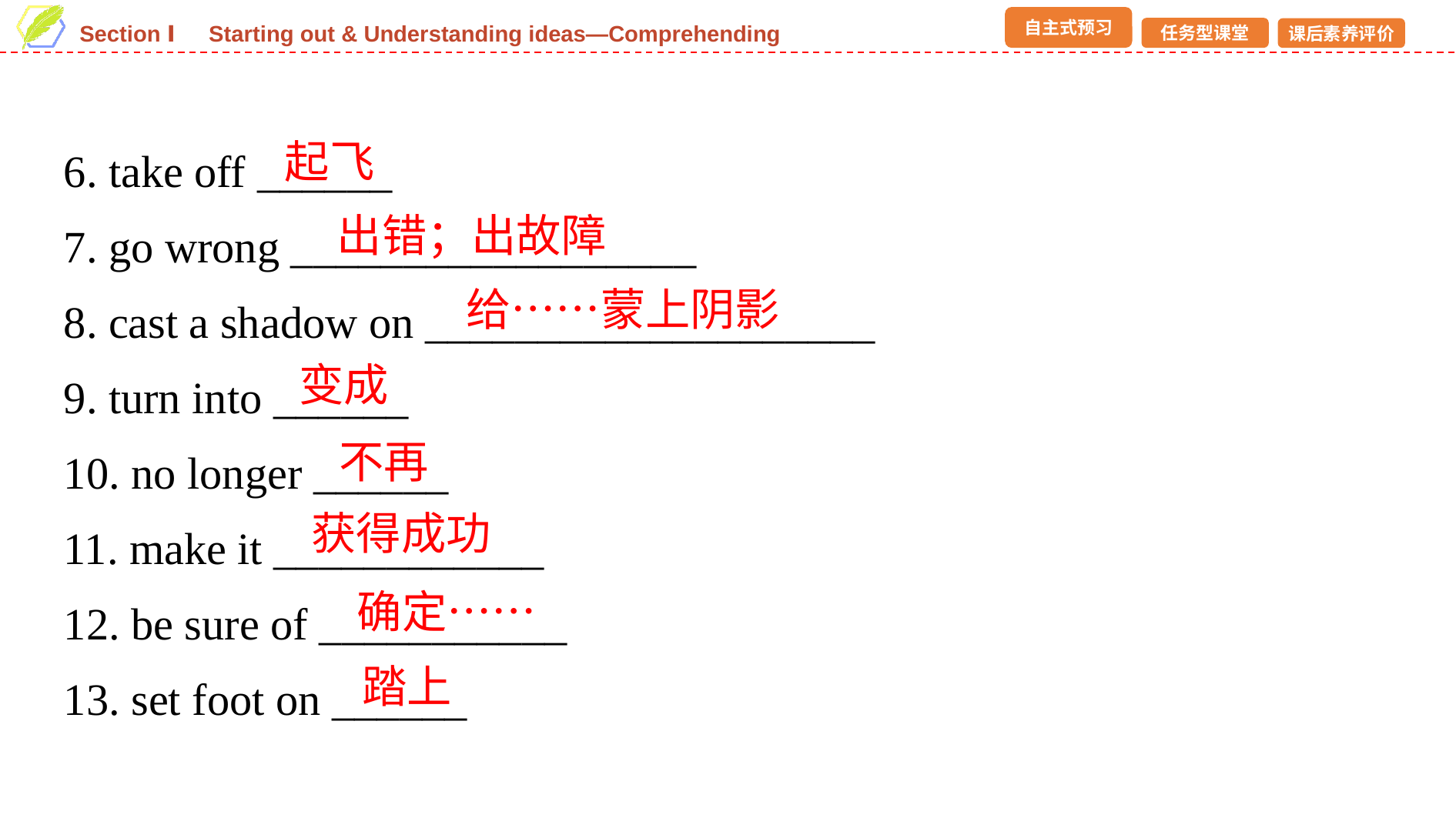

6. take off ______
7. go wrong __________________
8. cast a shadow on ____________________
9. turn into ______
10. no longer ______
11. make it ____________
12. be sure of ___________
13. set foot on ______
起飞
出错；出故障
给……蒙上阴影
变成
不再
获得成功
确定……
踏上